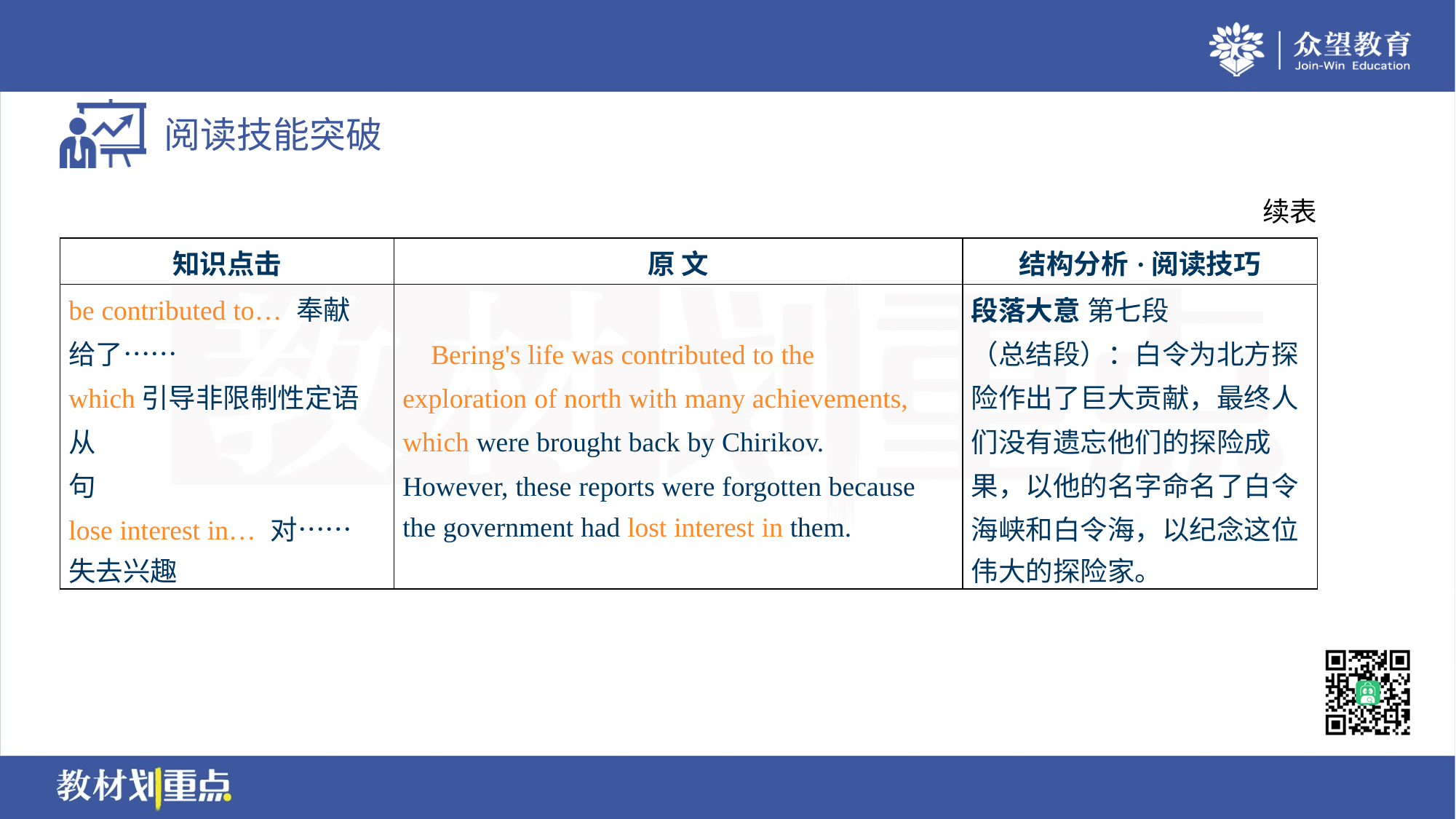

续表
| 知识点击 | 原 文 | 结构分析·阅读技巧 |
| --- | --- | --- |
| be contributed to… 奉献 给了…… which引导非限制性定语从 句 lose interest in… 对…… 失去兴趣 | Bering's life was contributed to the exploration of north with many achievements, which were brought back by Chirikov. However, these reports were forgotten because the government had lost interest in them. | 段落大意 第七段 （总结段）：白令为北方探 险作出了巨大贡献，最终人 们没有遗忘他们的探险成 果，以他的名字命名了白令 海峡和白令海，以纪念这位 伟大的探险家。 |